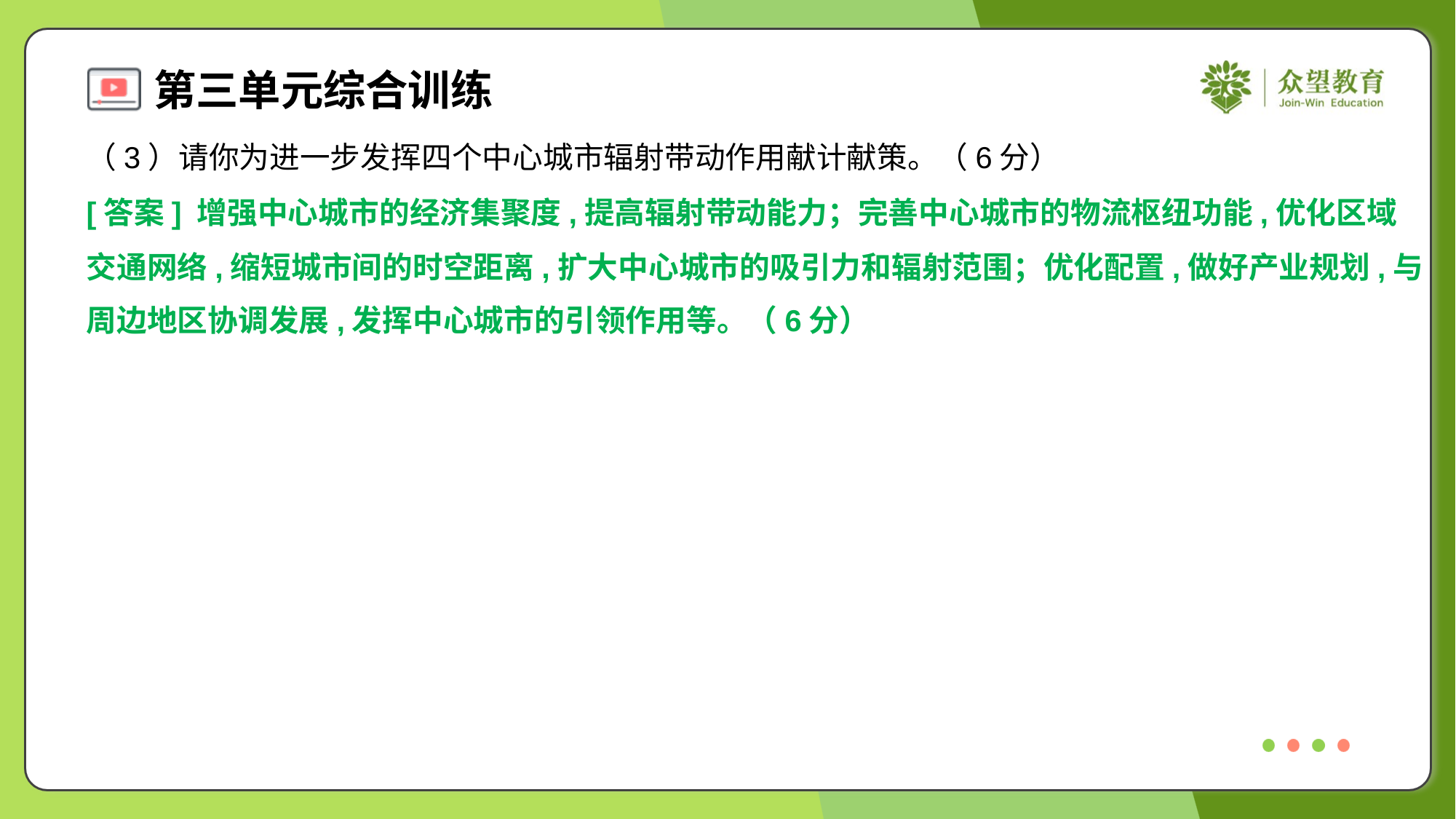

（3）请你为进一步发挥四个中心城市辐射带动作用献计献策。（6分）
[答案] 增强中心城市的经济集聚度,提高辐射带动能力；完善中心城市的物流枢纽功能,优化区域
交通网络,缩短城市间的时空距离,扩大中心城市的吸引力和辐射范围；优化配置,做好产业规划,与
周边地区协调发展,发挥中心城市的引领作用等。（6分）